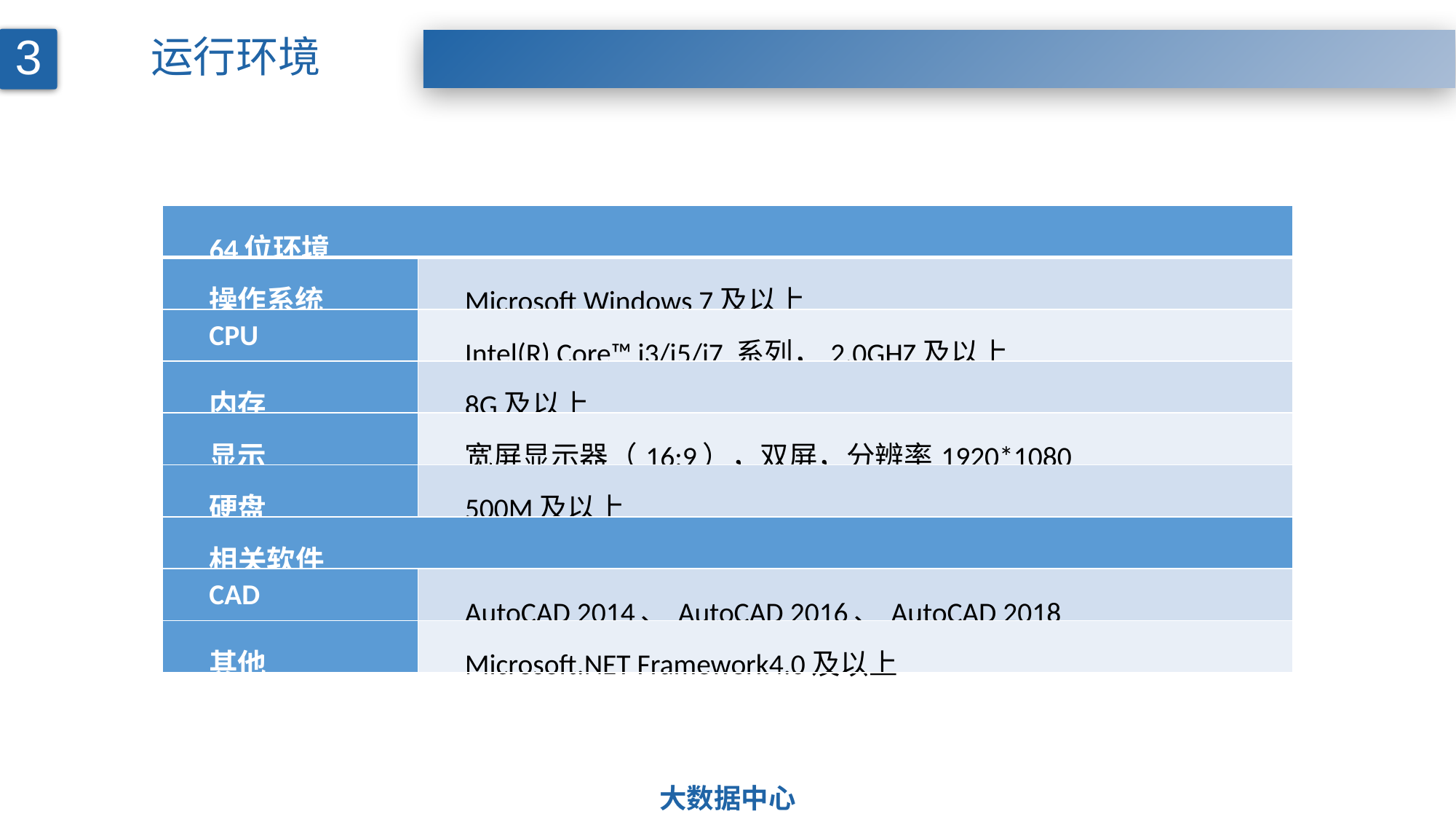

3
运行环境
| 64位环境 |  |
| --- | --- |
| 操作系统 | Microsoft Windows 7及以上 |
| CPU | Intel(R) Core™ i3/i5/i7 系列，2.0GHZ及以上 |
| 内存 | 8G及以上 |
| 显示 | 宽屏显示器（16:9），双屏，分辨率1920\*1080 |
| 硬盘 | 500M及以上 |
| 相关软件 |  |
| CAD | AutoCAD 2014、AutoCAD 2016、AutoCAD 2018 |
| 其他 | Microsoft.NET Framework4.0及以上 |
大数据中心